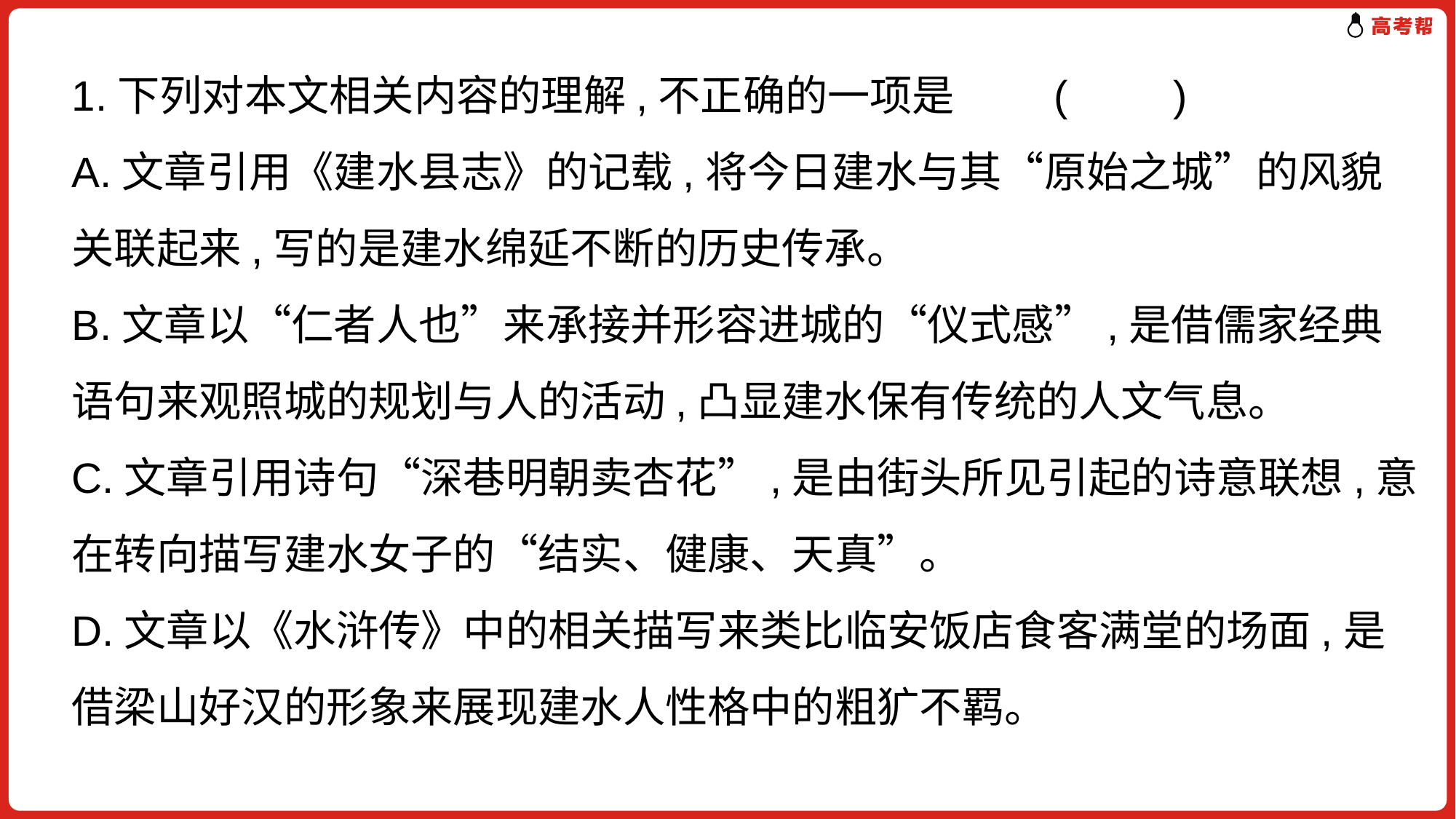

1.下列对本文相关内容的理解,不正确的一项是	(　　)
A.文章引用《建水县志》的记载,将今日建水与其“原始之城”的风貌关联起来,写的是建水绵延不断的历史传承。
B.文章以“仁者人也”来承接并形容进城的“仪式感”,是借儒家经典语句来观照城的规划与人的活动,凸显建水保有传统的人文气息。
C.文章引用诗句“深巷明朝卖杏花”,是由街头所见引起的诗意联想,意在转向描写建水女子的“结实、健康、天真”。
D.文章以《水浒传》中的相关描写来类比临安饭店食客满堂的场面,是借梁山好汉的形象来展现建水人性格中的粗犷不羁。